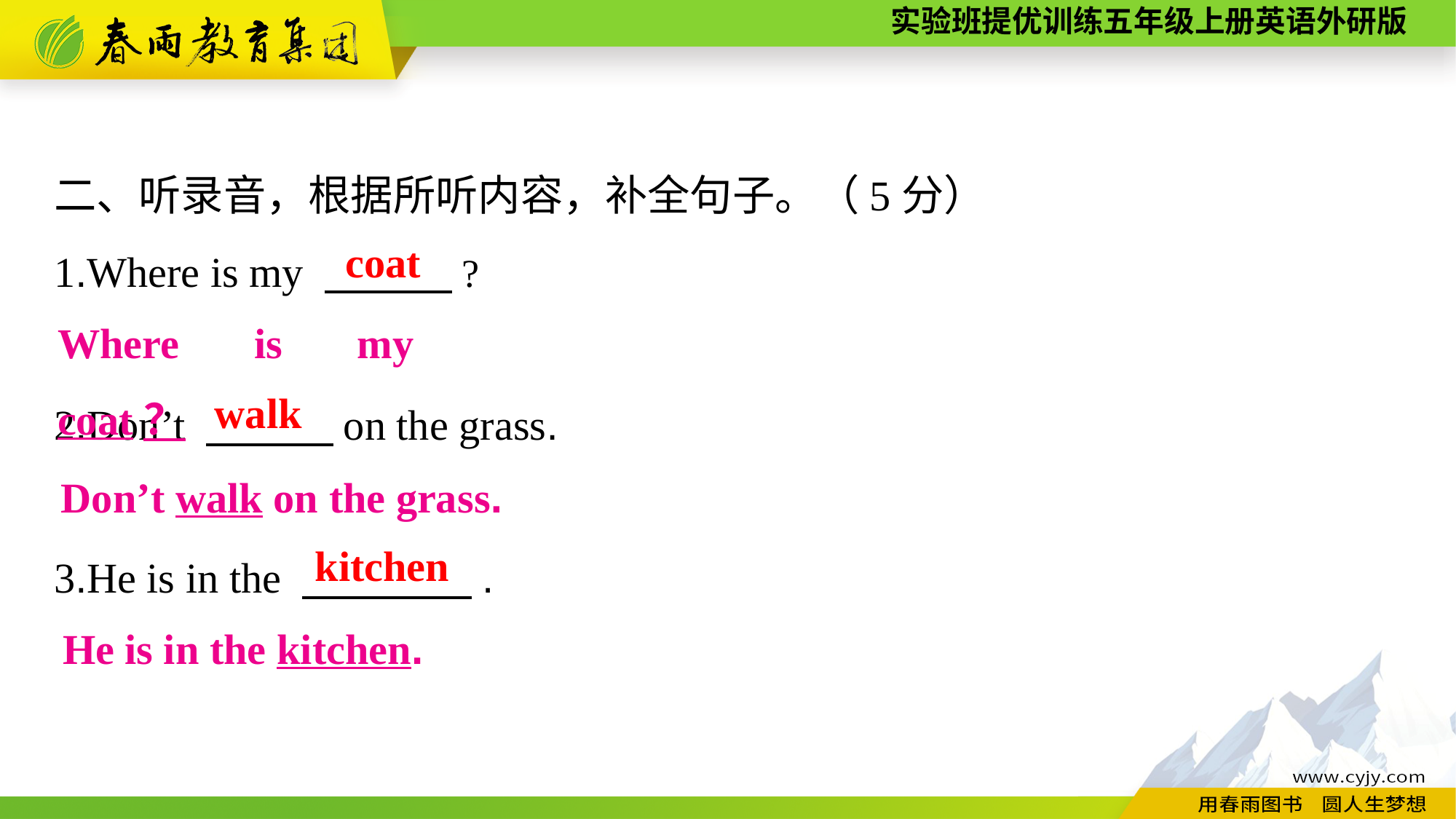

二、听录音，根据所听内容，补全句子。（5分）
1.Where is my 　　　?

2.Don’t 　　　on the grass.

3.He is in the 　　　　.
coat
Where is my coat？
walk
Don’t walk on the grass.
kitchen
He is in the kitchen.